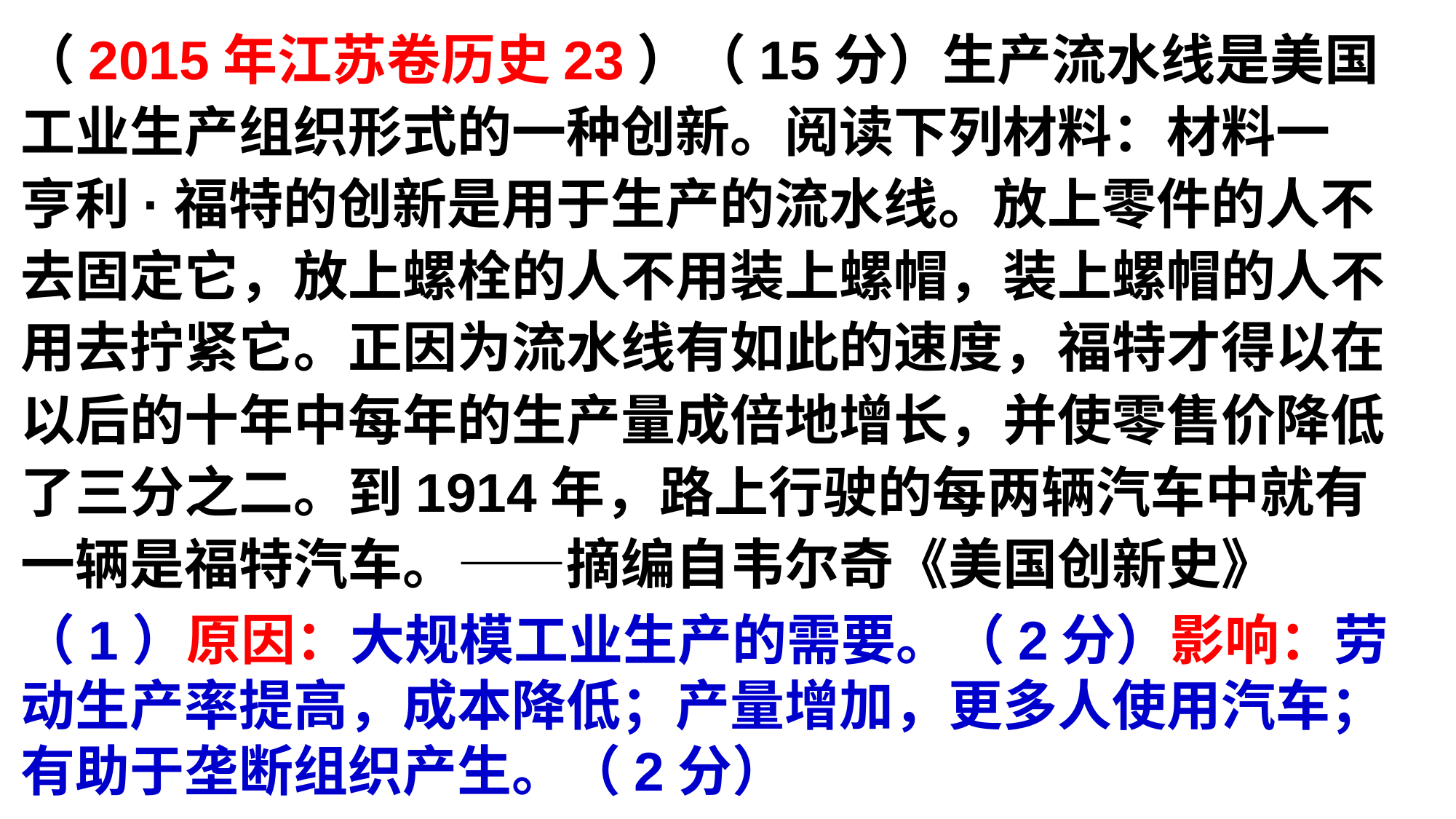

（2015年江苏卷历史23）（15分）生产流水线是美国工业生产组织形式的一种创新。阅读下列材料：材料一  亨利·福特的创新是用于生产的流水线。放上零件的人不去固定它，放上螺栓的人不用装上螺帽，装上螺帽的人不用去拧紧它。正因为流水线有如此的速度，福特才得以在以后的十年中每年的生产量成倍地增长，并使零售价降低了三分之二。到1914年，路上行驶的每两辆汽车中就有一辆是福特汽车。——摘编自韦尔奇《美国创新史》
（1）原因：大规模工业生产的需要。（2分）影响：劳动生产率提高，成本降低；产量增加，更多人使用汽车；有助于垄断组织产生。（2分）
（1）据材料一并结合所学知识，从工业发展的角度，指出福特“创新”产生的原因，简析其影响。（4分）